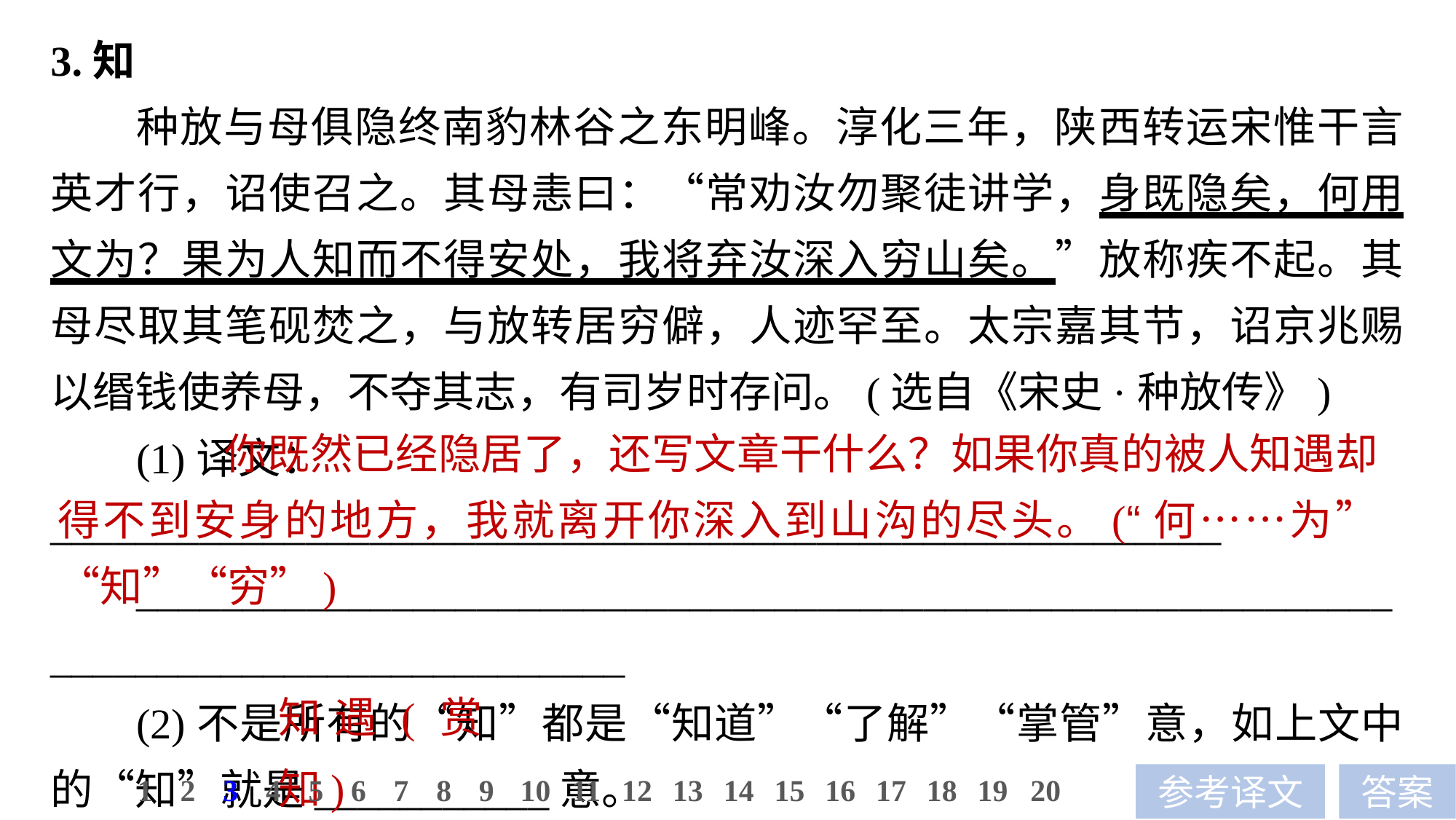

3.知
种放与母俱隐终南豹林谷之东明峰。淳化三年，陕西转运宋惟干言英才行，诏使召之。其母恚曰：“常劝汝勿聚徒讲学，身既隐矣，何用文为？果为人知而不得安处，我将弃汝深入穷山矣。”放称疾不起。其母尽取其笔砚焚之，与放转居穷僻，人迹罕至。太宗嘉其节，诏京兆赐以缗钱使养母，不夺其志，有司岁时存问。(选自《宋史·种放传》)
(1)译文：_______________________________________________________
______________________________________________________________________________________
(2)不是所有的“知”都是“知道”“了解”“掌管”意，如上文中的“知”就是___________意。
                你既然已经隐居了，还写文章干什么？如果你真的被人知遇却得不到安身的地方，我就离开你深入到山沟的尽头。(“何……为”“知”“穷”)
知遇(赏知)
10
1
2
3
4
5
6
7
8
9
11
12
13
14
15
16
17
18
19
20
参考译文
答案